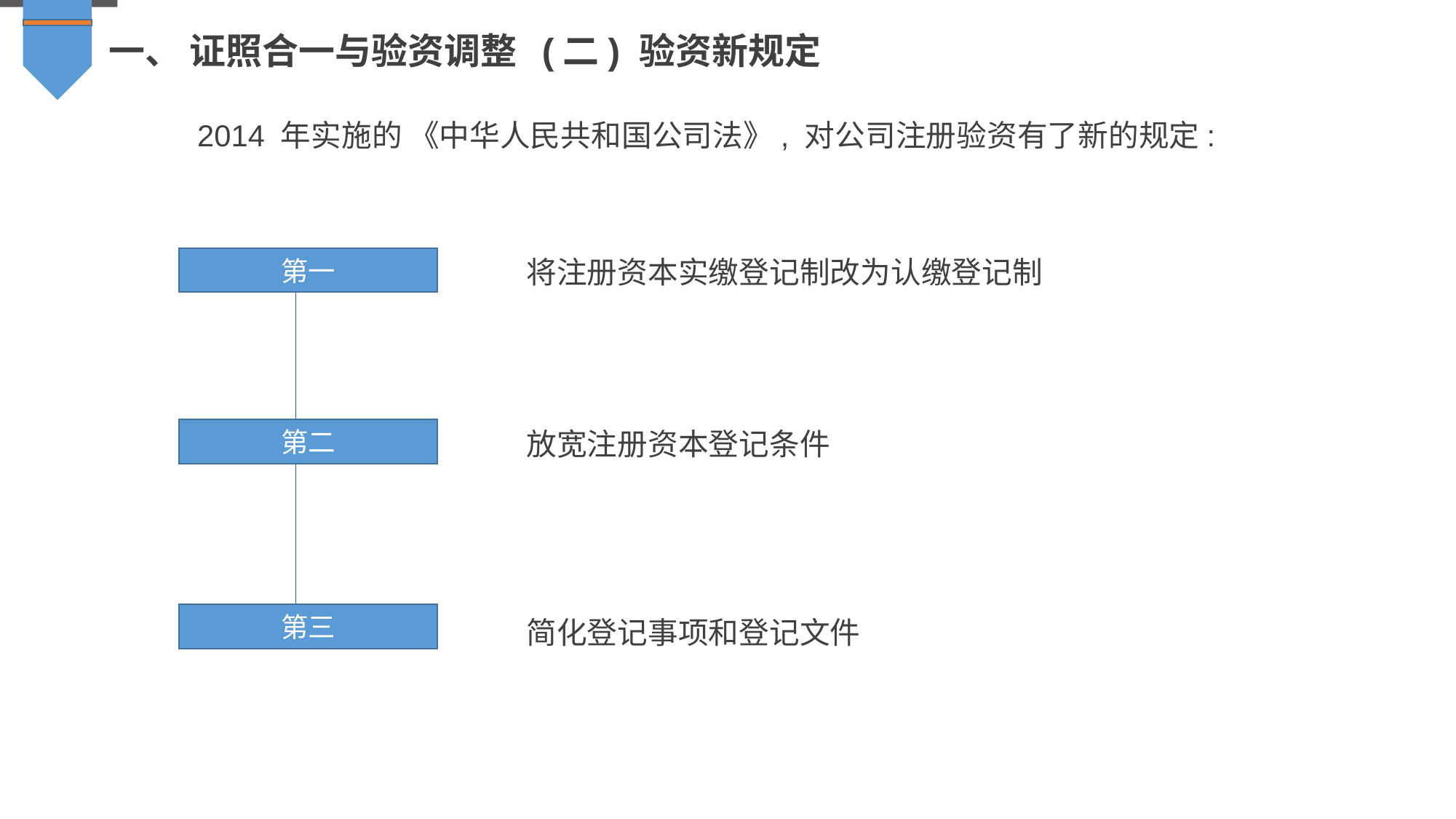

一、 证照合一与验资调整  (二) 验资新规定
2014 年实施的 《中华人民共和国公司法》, 对公司注册验资有了新的规定:
将注册资本实缴登记制改为认缴登记制
第一
放宽注册资本登记条件
第二
简化登记事项和登记文件
第三